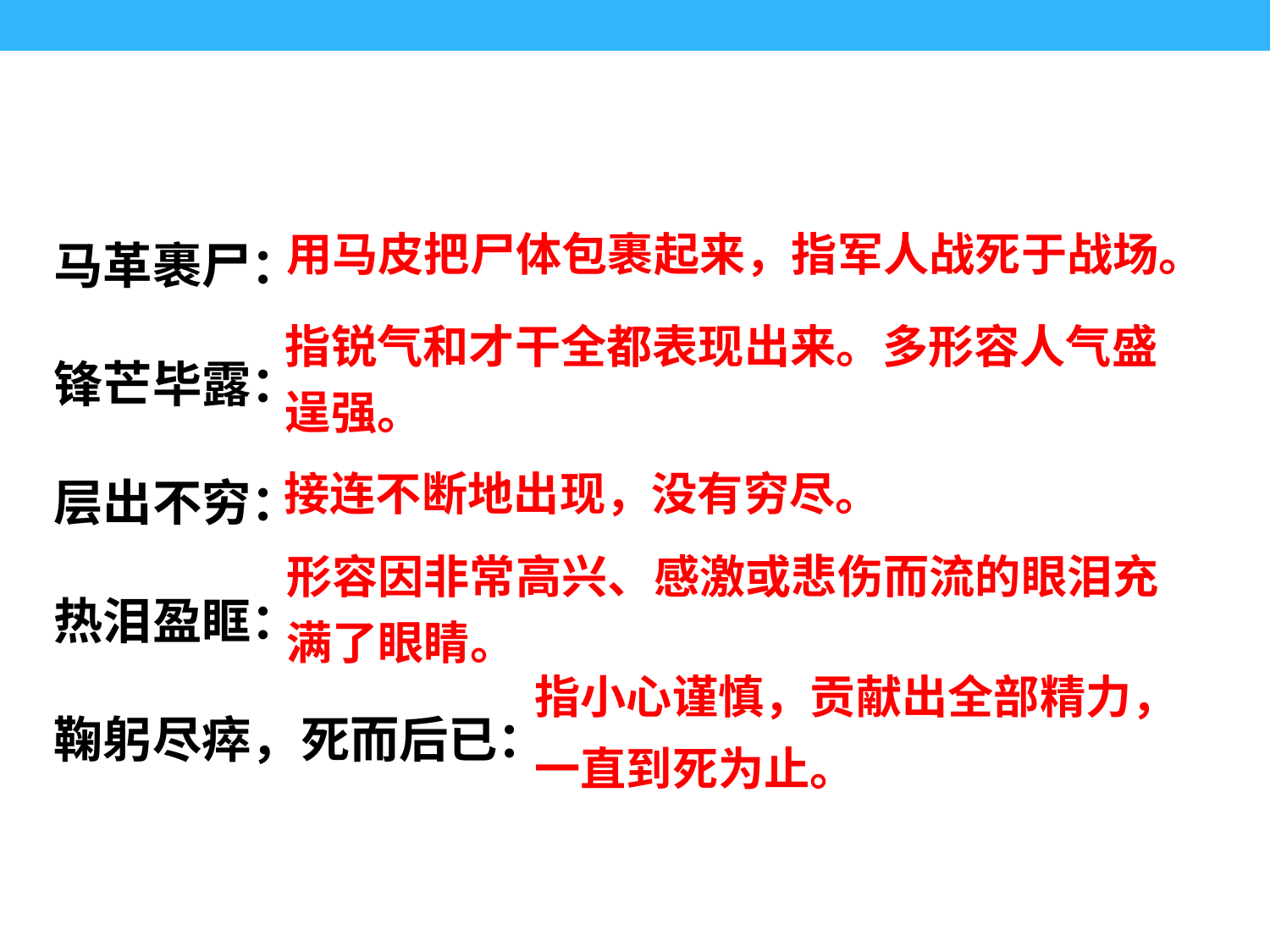

马革裹尸：
锋芒毕露：
层出不穷：
热泪盈眶：
鞠躬尽瘁，死而后已：
用马皮把尸体包裹起来，指军人战死于战场。
指锐气和才干全都表现出来。多形容人气盛逞强。
接连不断地出现，没有穷尽。
形容因非常高兴、感激或悲伤而流的眼泪充满了眼睛。
指小心谨慎，贡献出全部精力，一直到死为止。